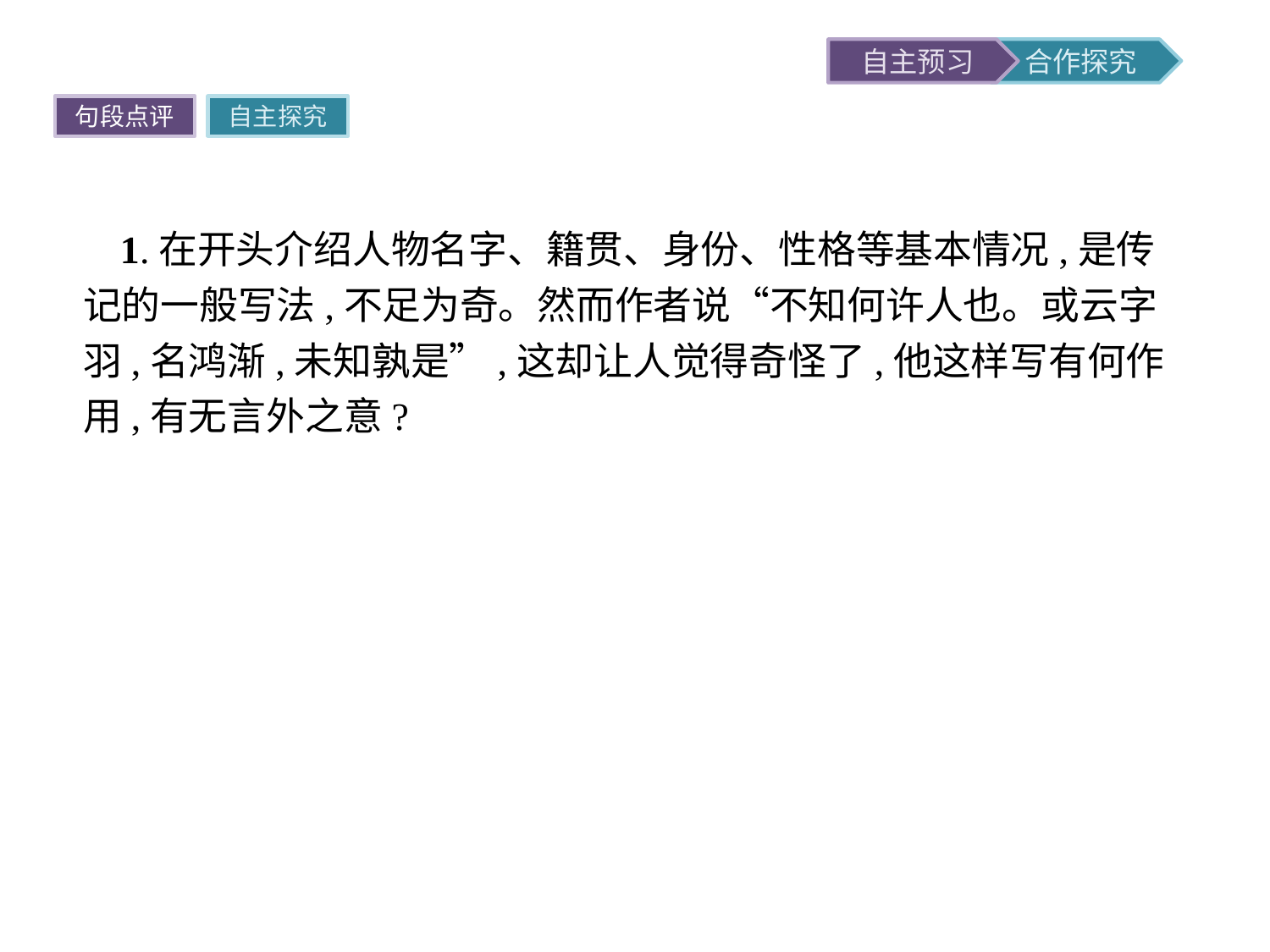

句段点评
自主探究
1.在开头介绍人物名字、籍贯、身份、性格等基本情况,是传记的一般写法,不足为奇。然而作者说“不知何许人也。或云字羽,名鸿渐,未知孰是”,这却让人觉得奇怪了,他这样写有何作用,有无言外之意?
提示这样写显得扑朔迷离,颇为怪异,客观上具有渲染神秘色彩的作用,可以烘托作者的独特个性,但不应理解为故弄玄虚。作者自幼失去双亲,对自己的家世一无所知,所以说“不知何许人也”,貌似幽默,实为辛酸。名和字取自《周易》,谓渐次升高,寄托了作者的抱负和期盼,但“或云”“未知”等语,又暗寓命途多舛、前路难测之意。